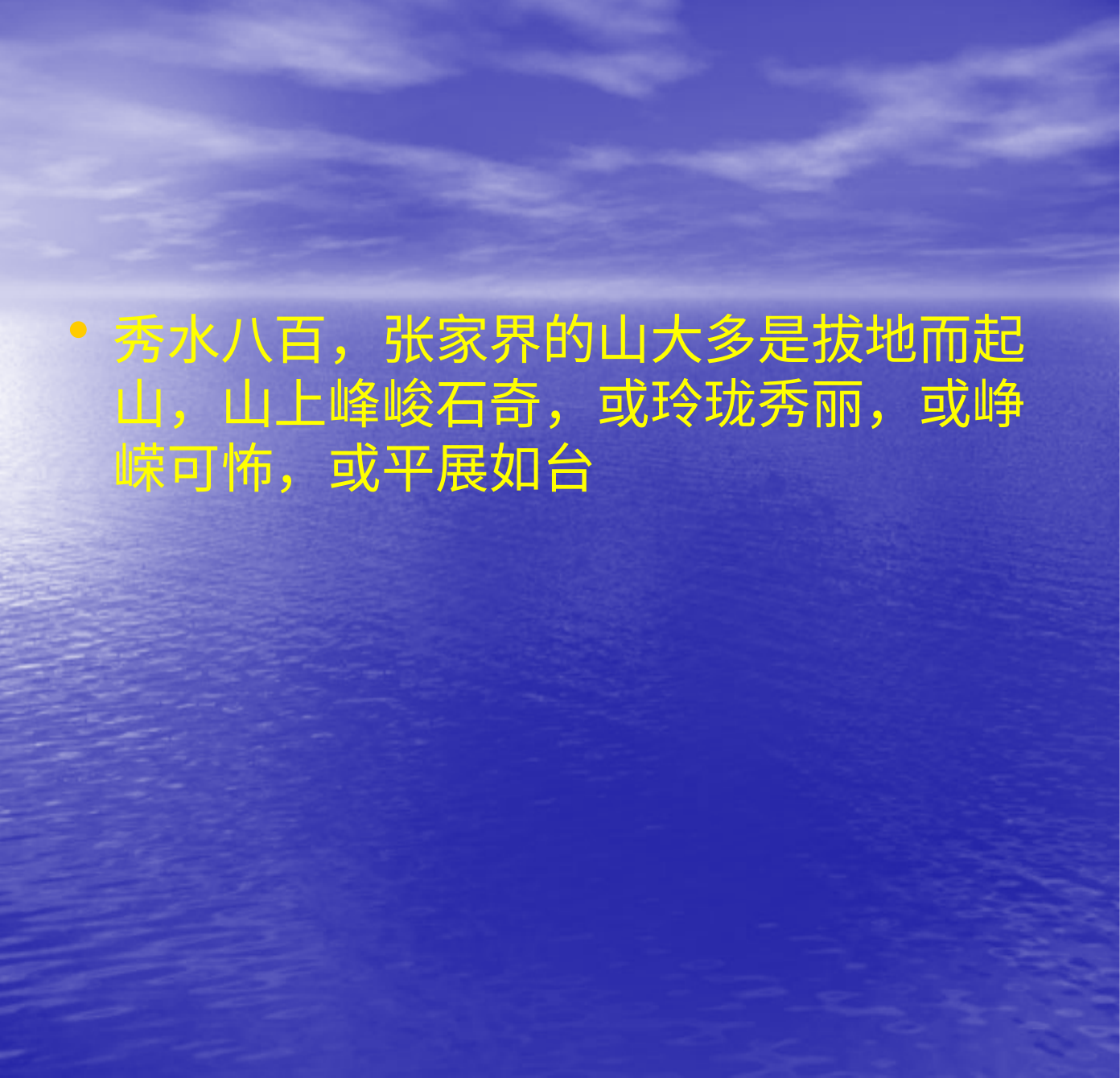

#
秀水八百，张家界的山大多是拔地而起山，山上峰峻石奇，或玲珑秀丽，或峥嵘可怖，或平展如台